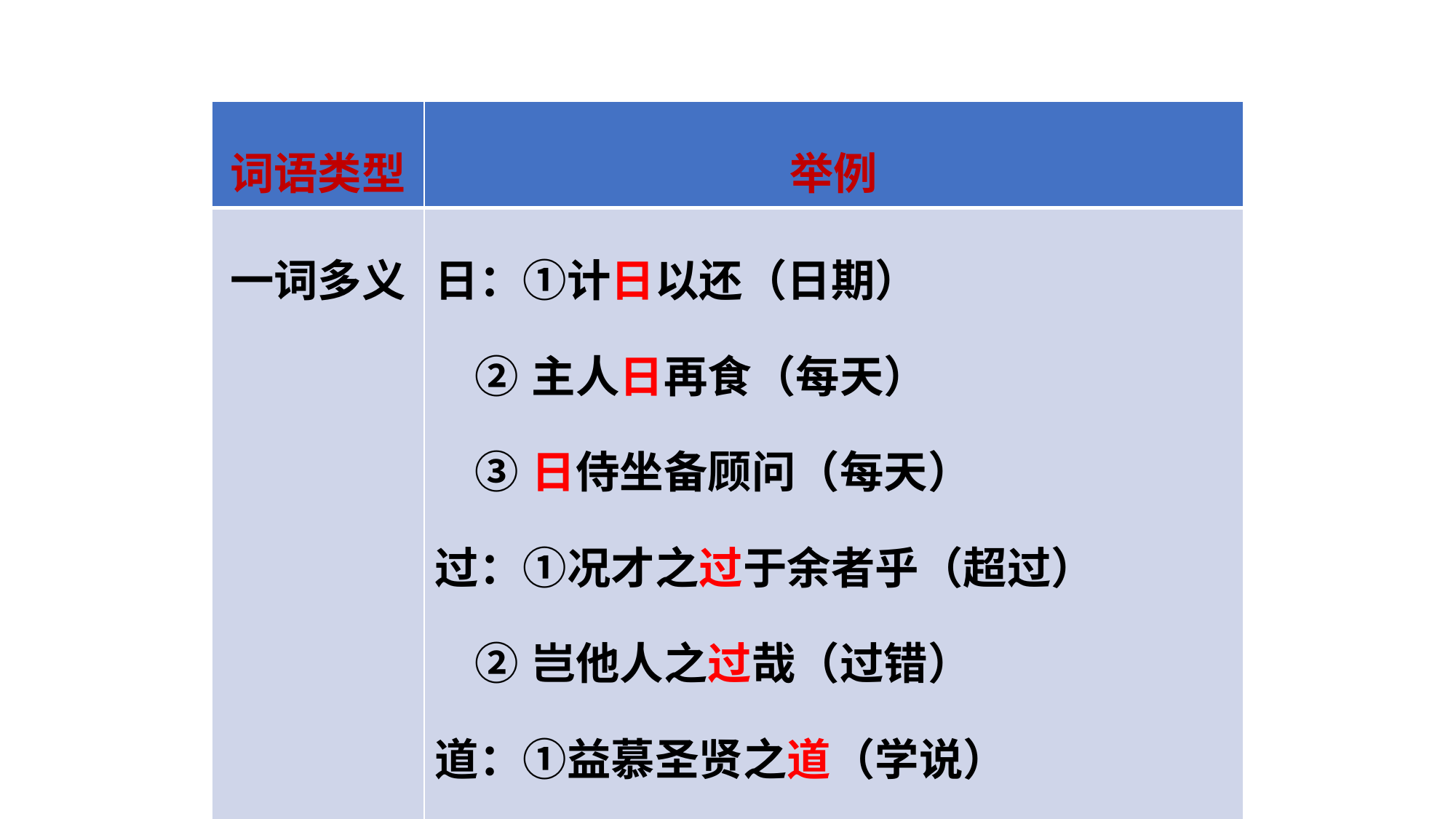

| 词语类型 | 举例 |
| --- | --- |
| 一词多义 | 日：①计日以还（日期） ②主人日再食（每天） ③日侍坐备顾问（每天） 过：①况才之过于余者乎（超过） ②岂他人之过哉（过错） 道：①益慕圣贤之道（学说） ②余故道为学之难以告之（说） |